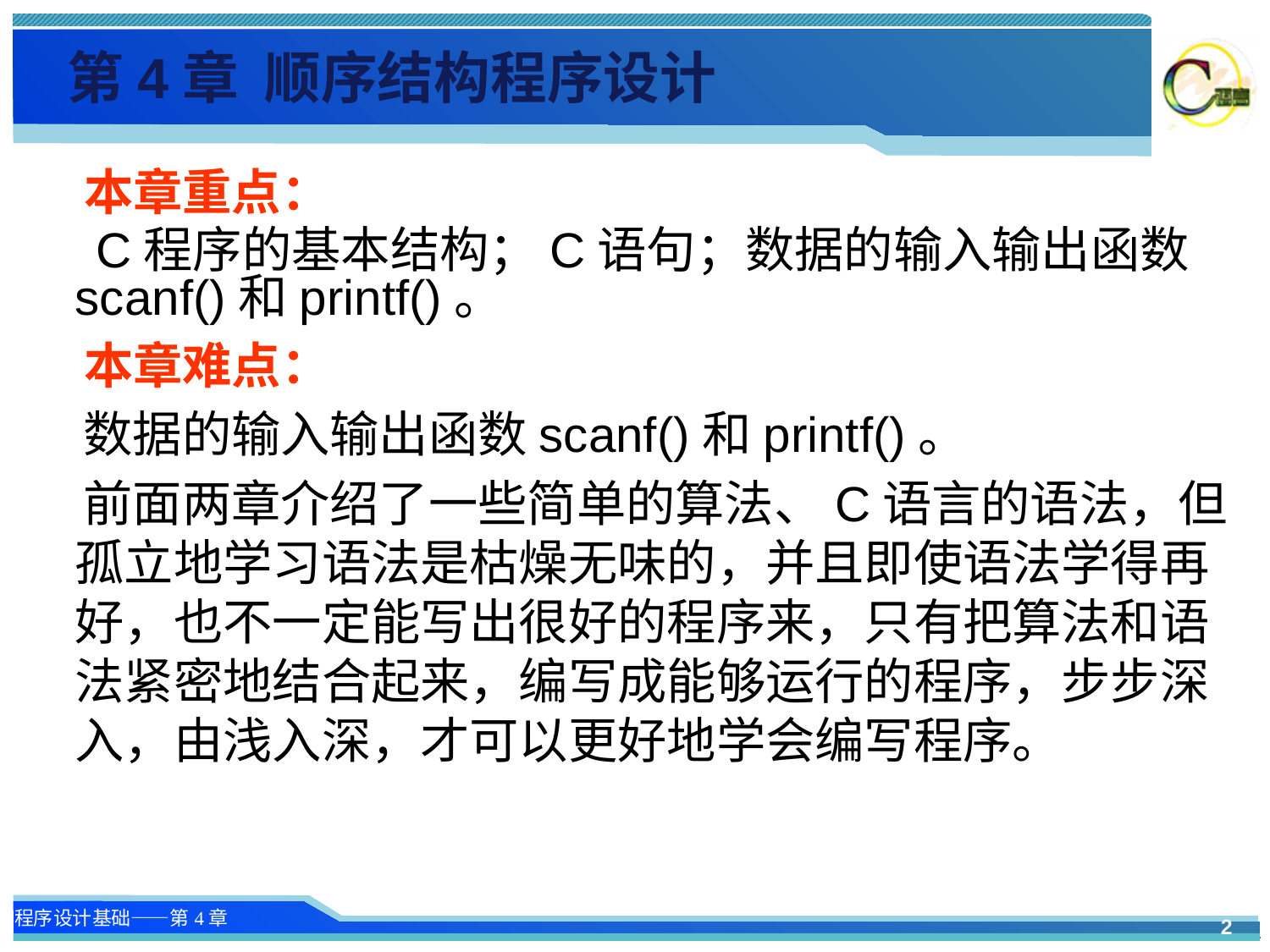

第4章  顺序结构程序设计
    本章重点：
     C程序的基本结构；C语句；数据的输入输出函数scanf()和printf()。
    本章难点：
    数据的输入输出函数scanf()和printf()。
    前面两章介绍了一些简单的算法、C语言的语法，但孤立地学习语法是枯燥无味的，并且即使语法学得再好，也不一定能写出很好的程序来，只有把算法和语法紧密地结合起来，编写成能够运行的程序，步步深入，由浅入深，才可以更好地学会编写程序。
2